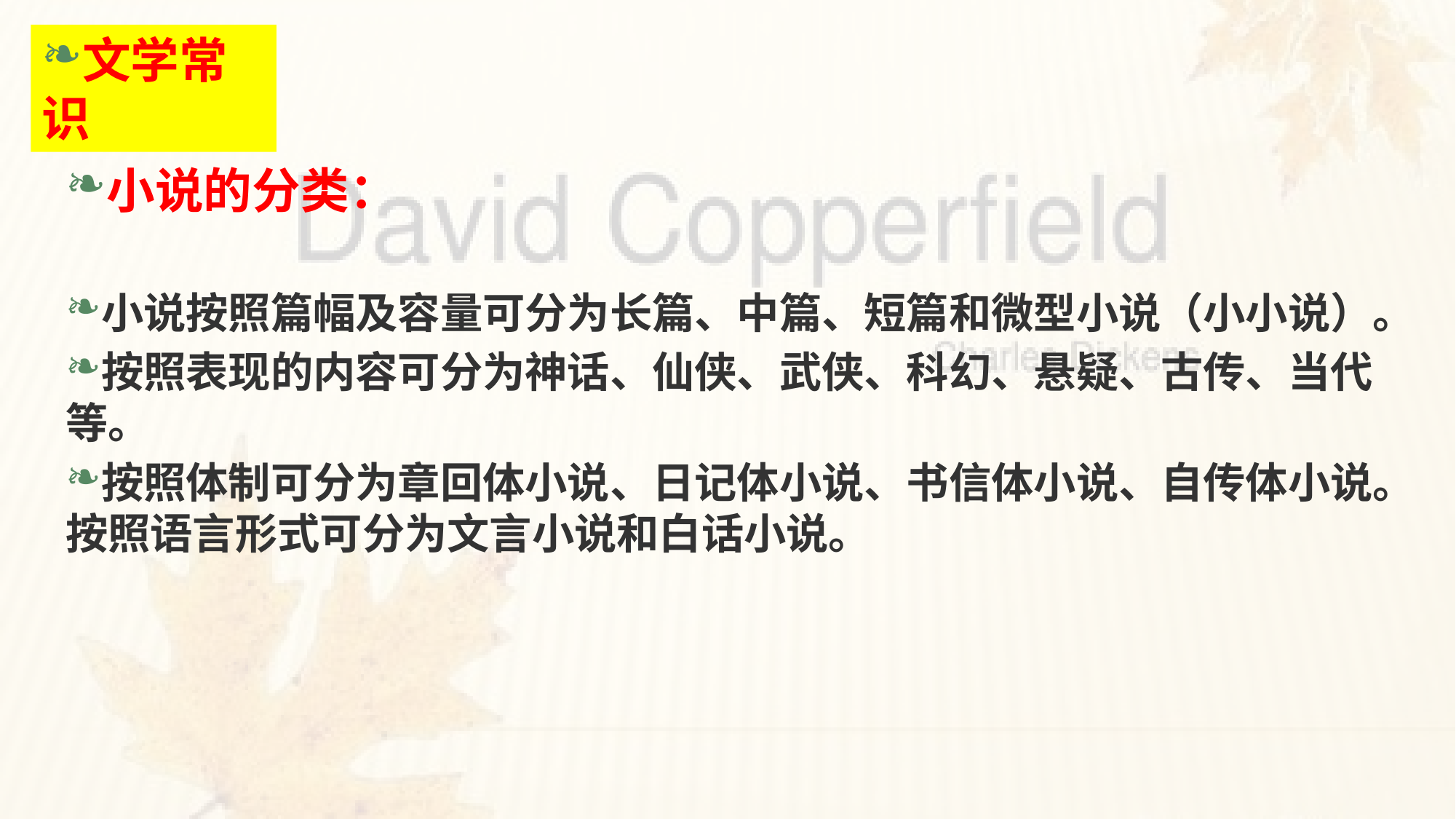

文学常识
小说的分类：

小说按照篇幅及容量可分为长篇、中篇、短篇和微型小说（小小说）。
按照表现的内容可分为神话、仙侠、武侠、科幻、悬疑、古传、当代等。
按照体制可分为章回体小说、日记体小说、书信体小说、自传体小说。按照语言形式可分为文言小说和白话小说。